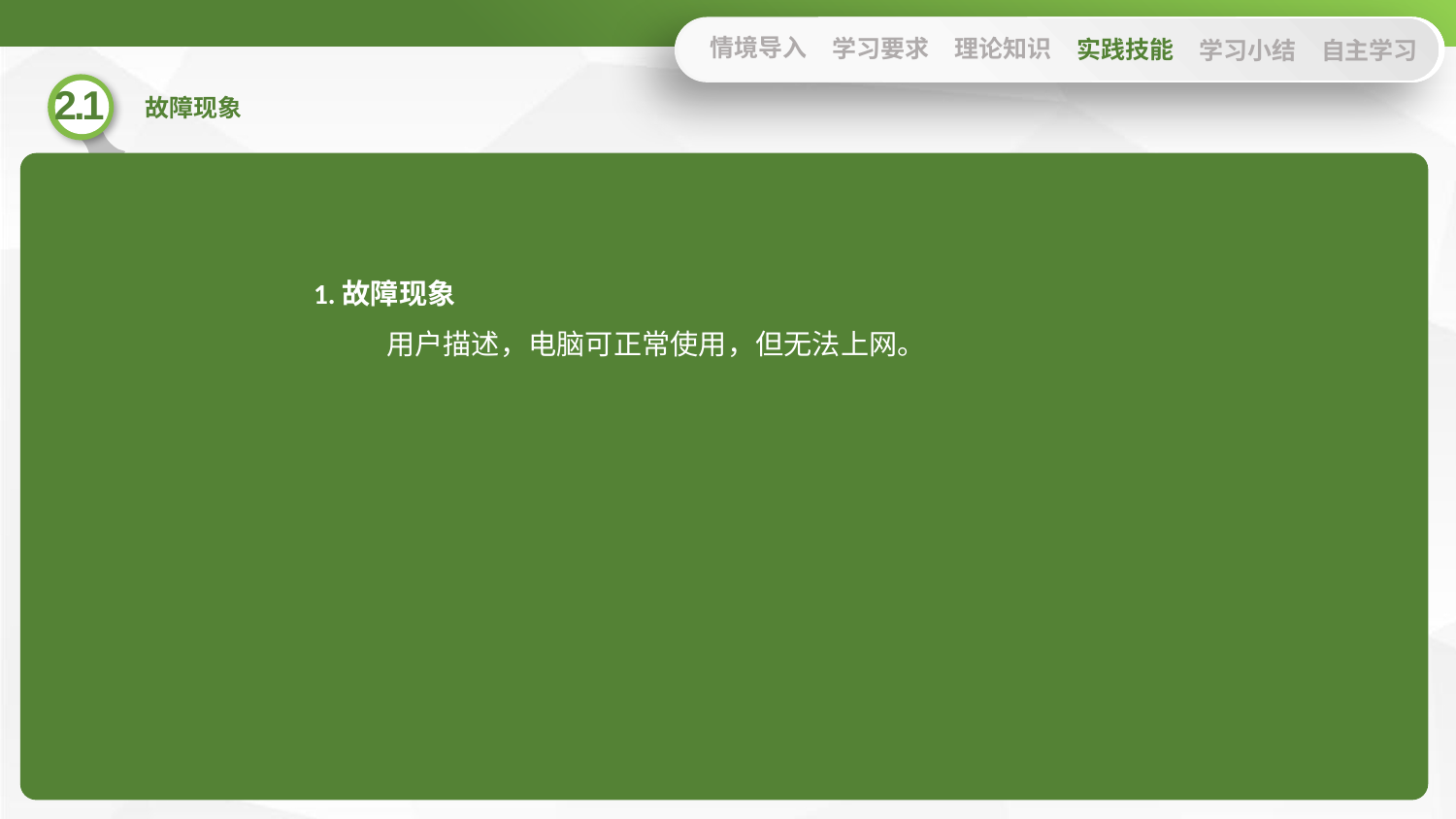

情境导入
学习要求
理论知识
实践技能
学习小结
自主学习
1.故障现象
用户描述，电脑可正常使用，但无法上网。